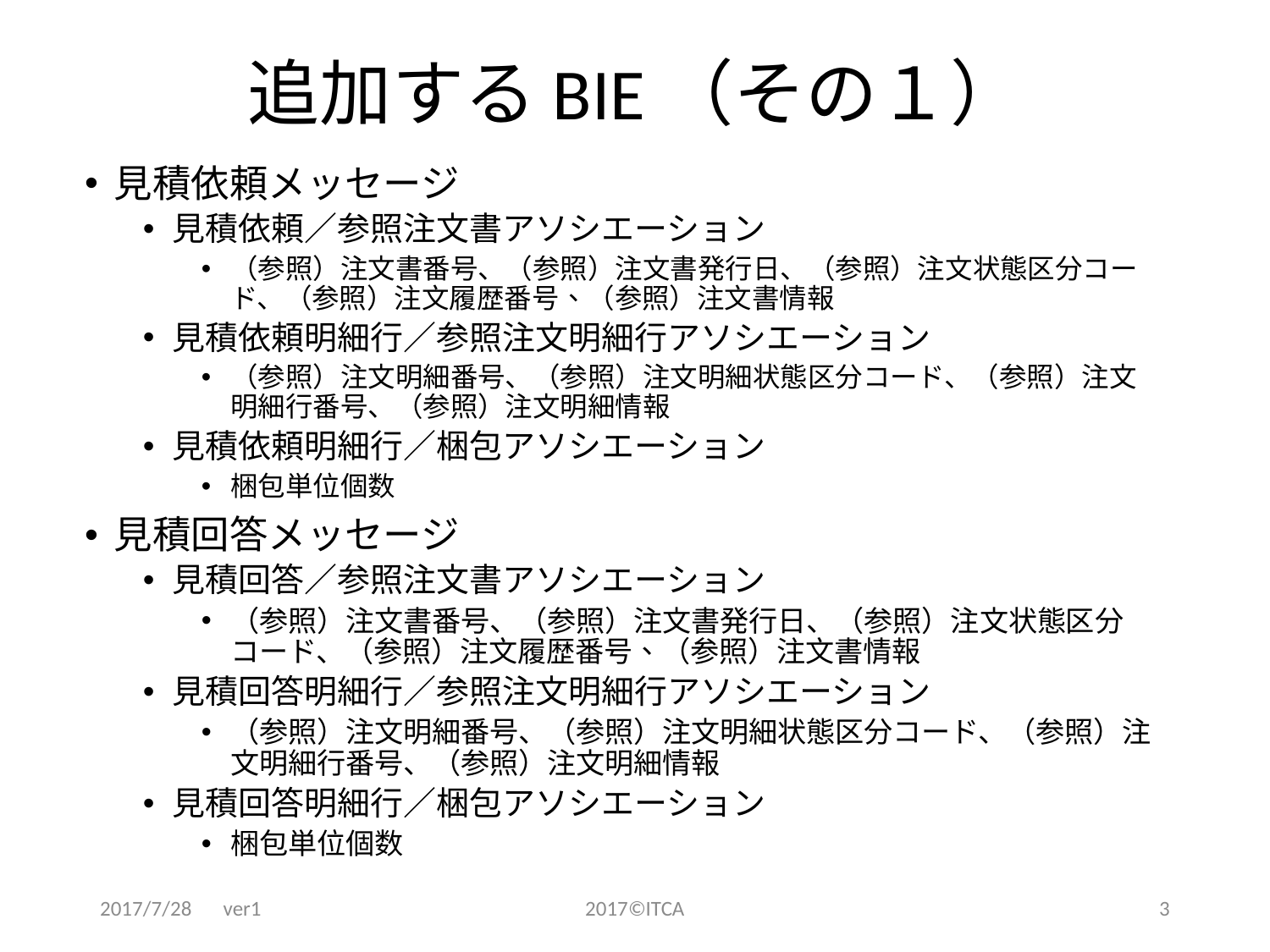

# 追加するBIE（その１）
見積依頼メッセージ
見積依頼／参照注文書アソシエーション
（参照）注文書番号、（参照）注文書発行日、（参照）注文状態区分コード、（参照）注文履歴番号、（参照）注文書情報
見積依頼明細行／参照注文明細行アソシエーション
（参照）注文明細番号、（参照）注文明細状態区分コード、（参照）注文明細行番号、（参照）注文明細情報
見積依頼明細行／梱包アソシエーション
梱包単位個数
見積回答メッセージ
見積回答／参照注文書アソシエーション
（参照）注文書番号、（参照）注文書発行日、（参照）注文状態区分コード、（参照）注文履歴番号、（参照）注文書情報
見積回答明細行／参照注文明細行アソシエーション
（参照）注文明細番号、（参照）注文明細状態区分コード、（参照）注文明細行番号、（参照）注文明細情報
見積回答明細行／梱包アソシエーション
梱包単位個数
2017/7/28　ver1
2017©ITCA
3